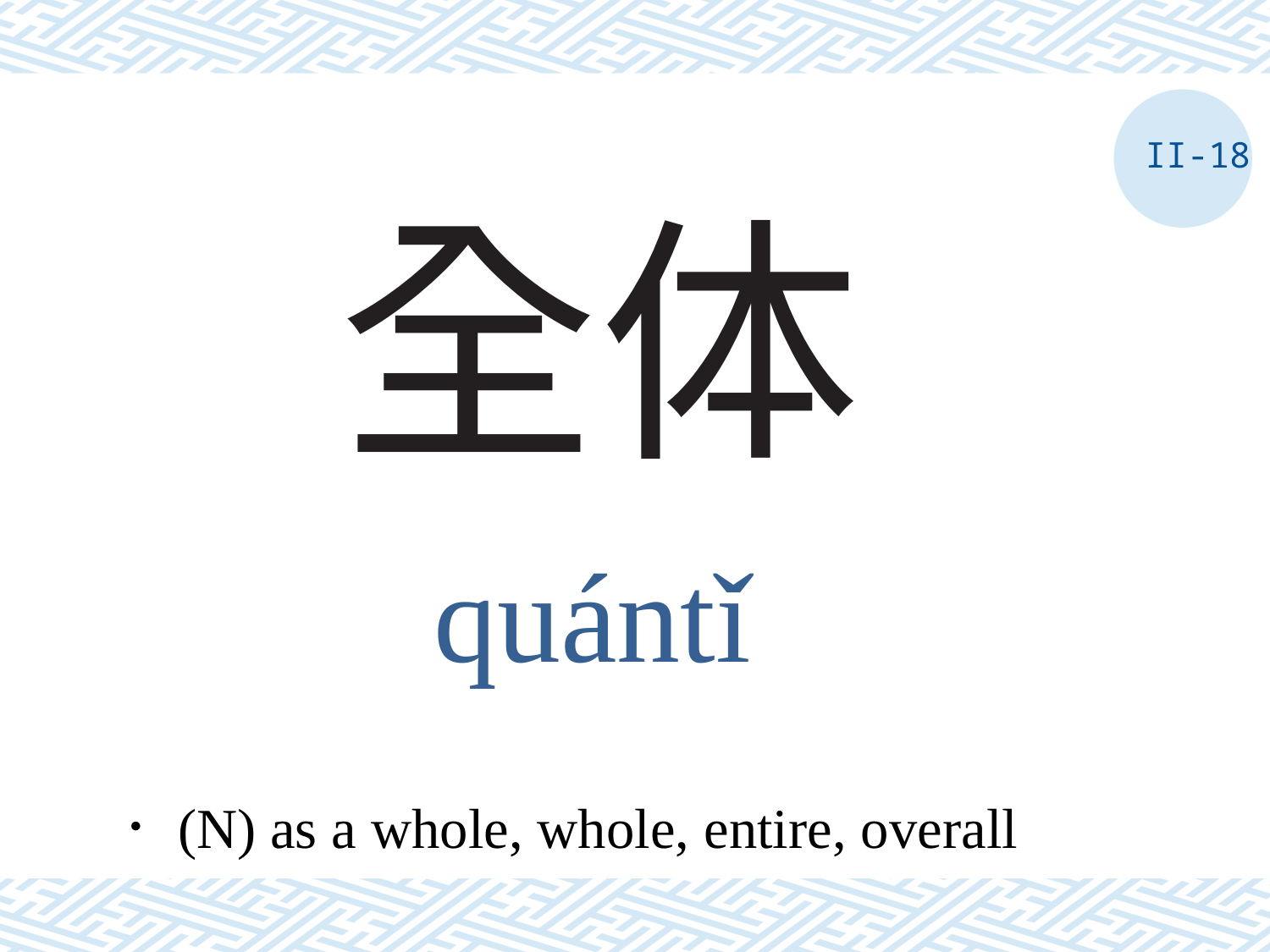

II-18

# 全体
quántǐ
．(N) as a whole, whole, entire, overall